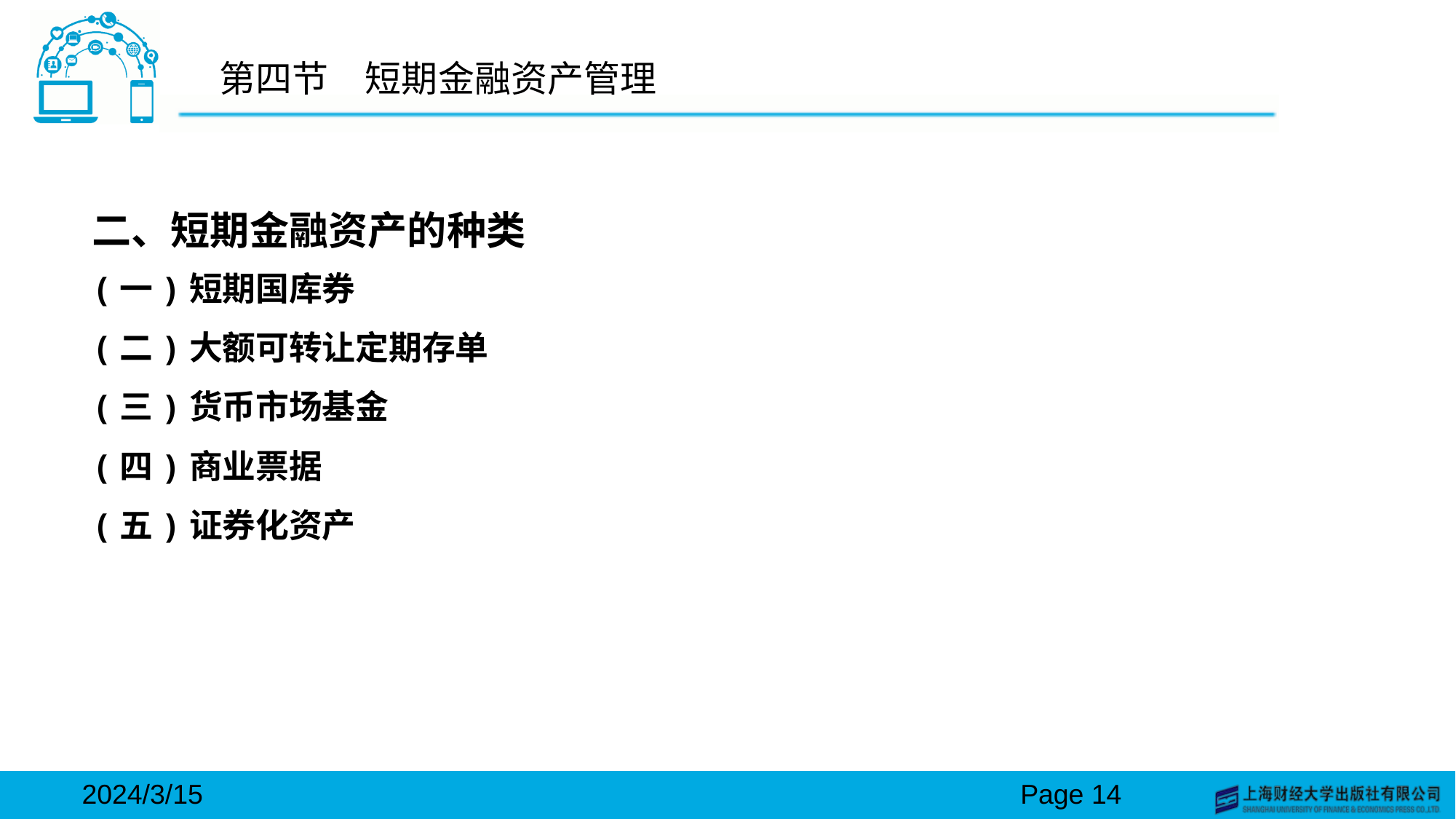

# 第四节　短期金融资产管理
二、短期金融资产的种类
(一)短期国库券
(二)大额可转让定期存单
(三)货币市场基金
(四)商业票据
(五)证券化资产

2024/3/15
Page 14